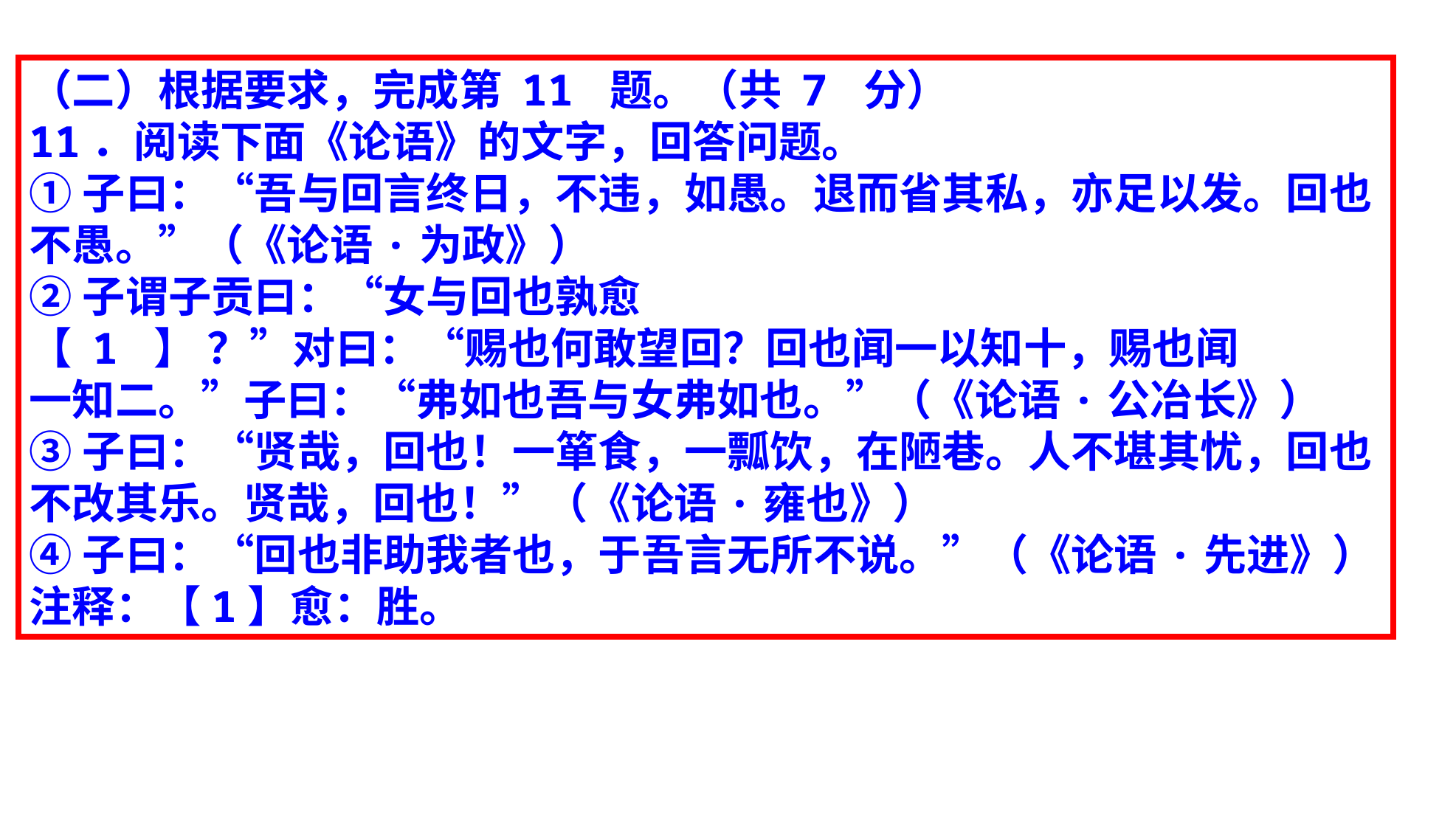

（二）根据要求，完成第 11 题。（共 7 分）
11．阅读下面《论语》的文字，回答问题。
①子曰：“吾与回言终日，不违，如愚。退而省其私，亦足以发。回也不愚。”（《论语·为政》）
②子谓子贡曰：“女与回也孰愈
【 1 】 ？”对曰：“赐也何敢望回？回也闻一以知十，赐也闻
一知二。”子曰：“弗如也吾与女弗如也。”（《论语·公冶长》）
③子曰：“贤哉，回也！一箪食，一瓢饮，在陋巷。人不堪其忧，回也不改其乐。贤哉，回也！”（《论语·雍也》）
④子曰：“回也非助我者也，于吾言无所不说。”（《论语·先进》）
注释：【1】愈：胜。